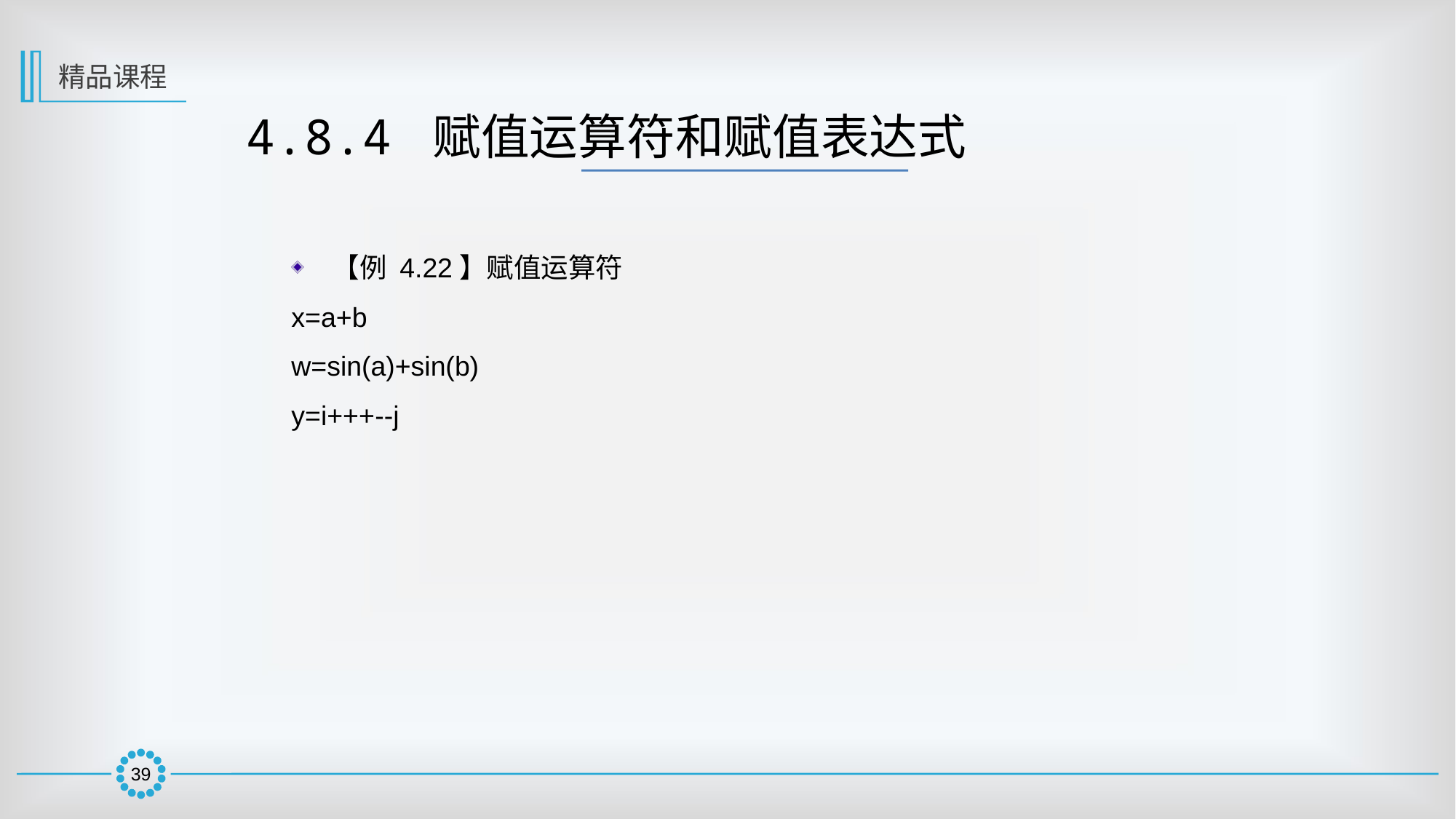

精品课程
4.8.4 赋值运算符和赋值表达式

【例 4.22】赋值运算符
x=a+b
w=sin(a)+sin(b)
y=i+++--j

39